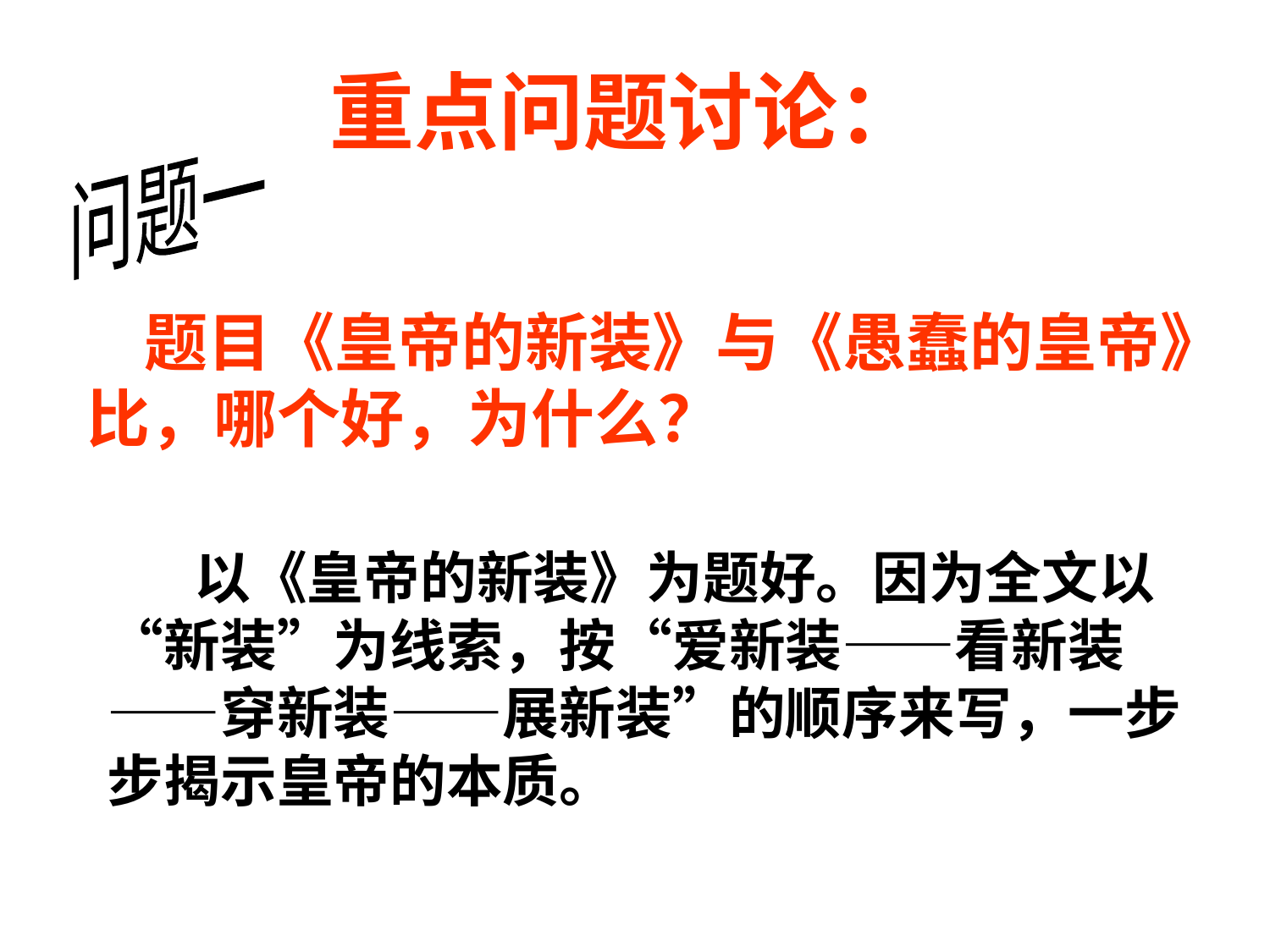

重点问题讨论：
问题一
       题目《皇帝的新装》与《愚蠢的皇帝》比，哪个好，为什么？
           以《皇帝的新装》为题好。因为全文以“新装”为线索，按“爱新装——看新装——穿新装——展新装”的顺序来写，一步步揭示皇帝的本质。